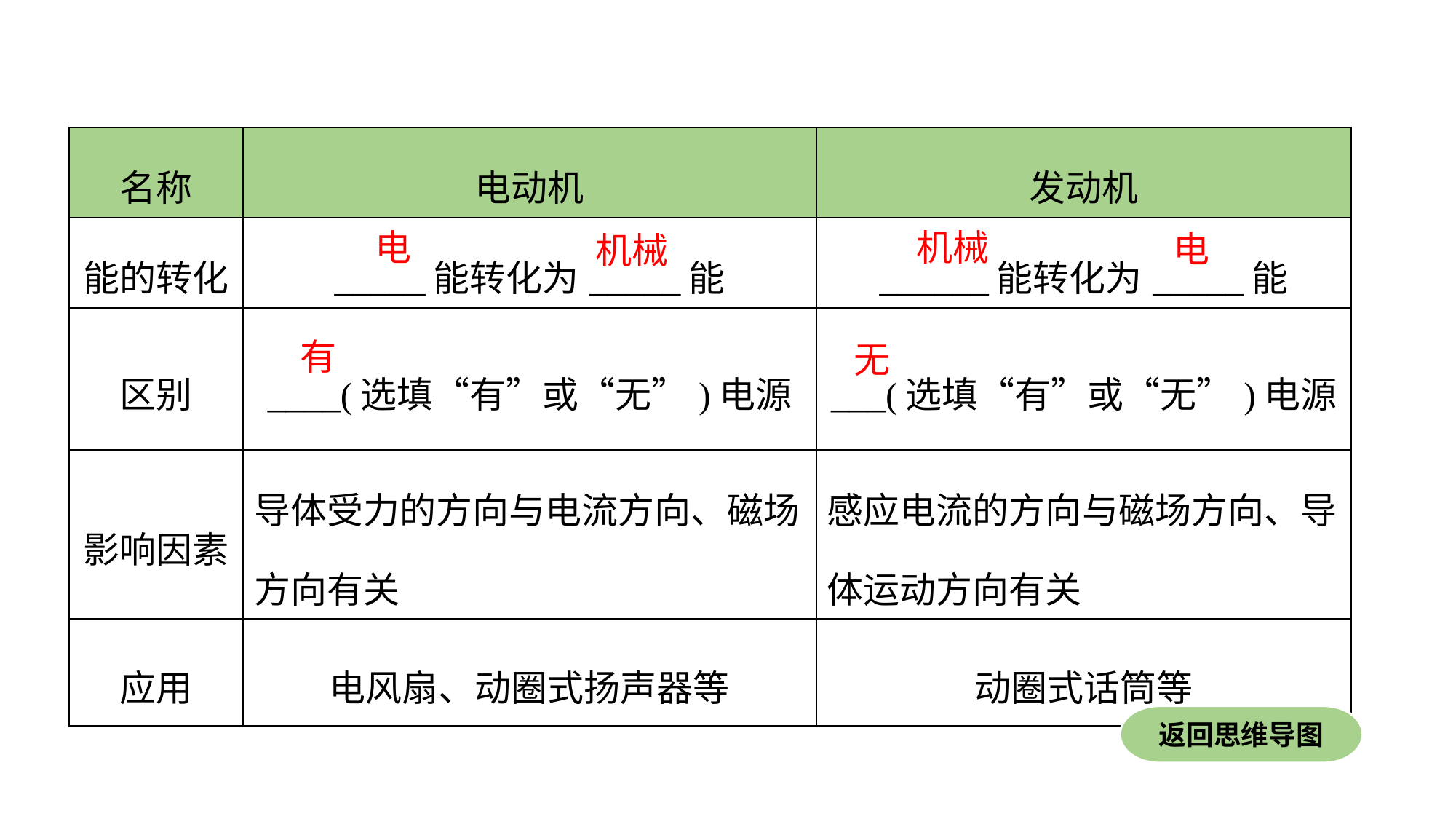

| 名称 | 电动机 | 发动机 |
| --- | --- | --- |
| 能的转化 | \_\_\_\_\_能转化为\_\_\_\_\_能 | \_\_\_\_\_\_能转化为\_\_\_\_\_能 |
| 区别 | \_\_\_\_(选填“有”或“无”)电源 | \_\_\_(选填“有”或“无”)电源 |
| 影响因素 | 导体受力的方向与电流方向、磁场方向有关 | 感应电流的方向与磁场方向、导体运动方向有关 |
| 应用 | 电风扇、动圈式扬声器等 | 动圈式话筒等 |
电
机械
电
机械
有
无
返回思维导图